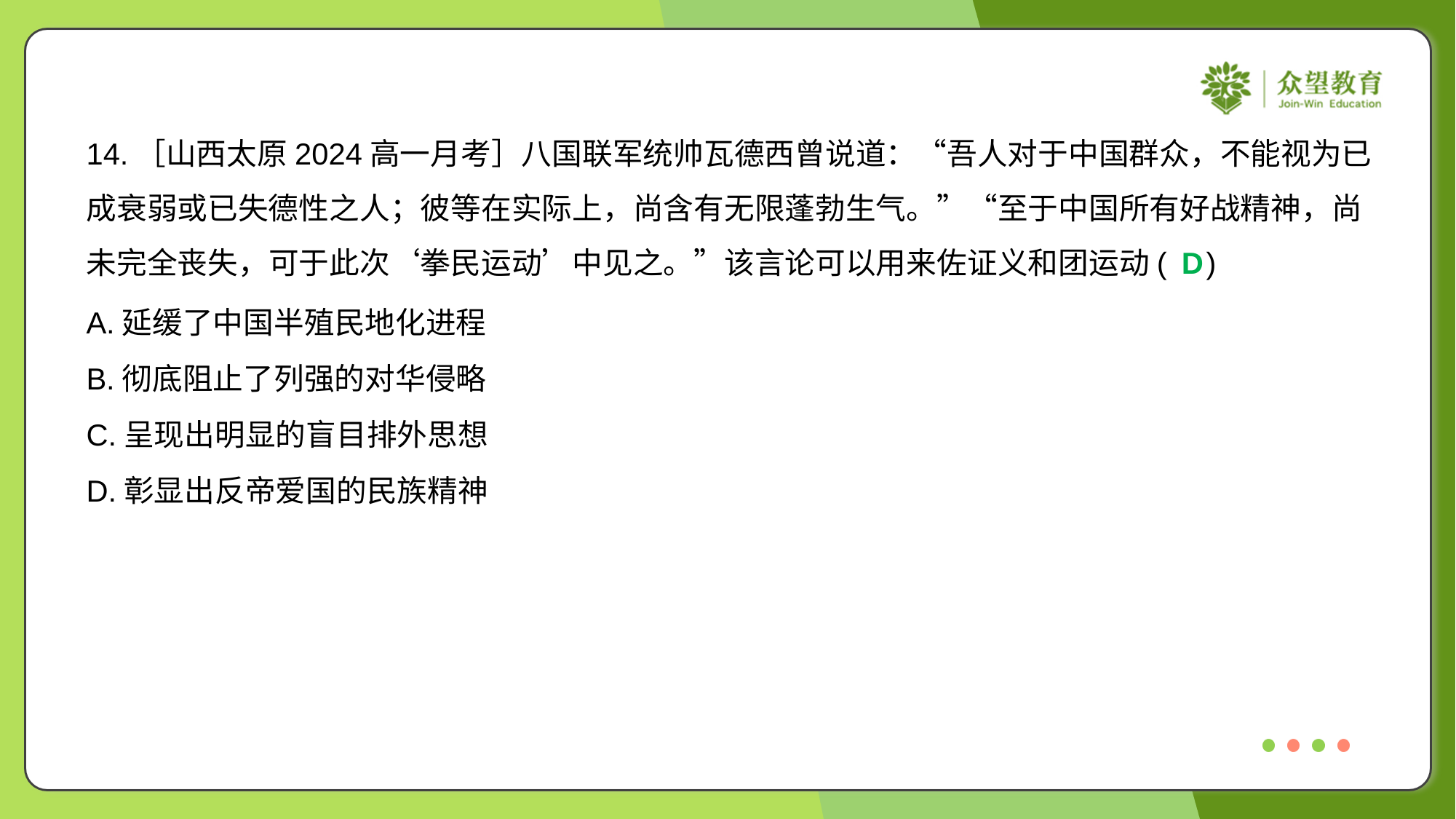

14.［山西太原2024高一月考］八国联军统帅瓦德西曾说道：“吾人对于中国群众，不能视为已
成衰弱或已失德性之人；彼等在实际上，尚含有无限蓬勃生气。”“至于中国所有好战精神，尚
未完全丧失，可于此次‘拳民运动’中见之。”该言论可以用来佐证义和团运动(     )
D
A.延缓了中国半殖民地化进程
B.彻底阻止了列强的对华侵略
C.呈现出明显的盲目排外思想
D.彰显出反帝爱国的民族精神